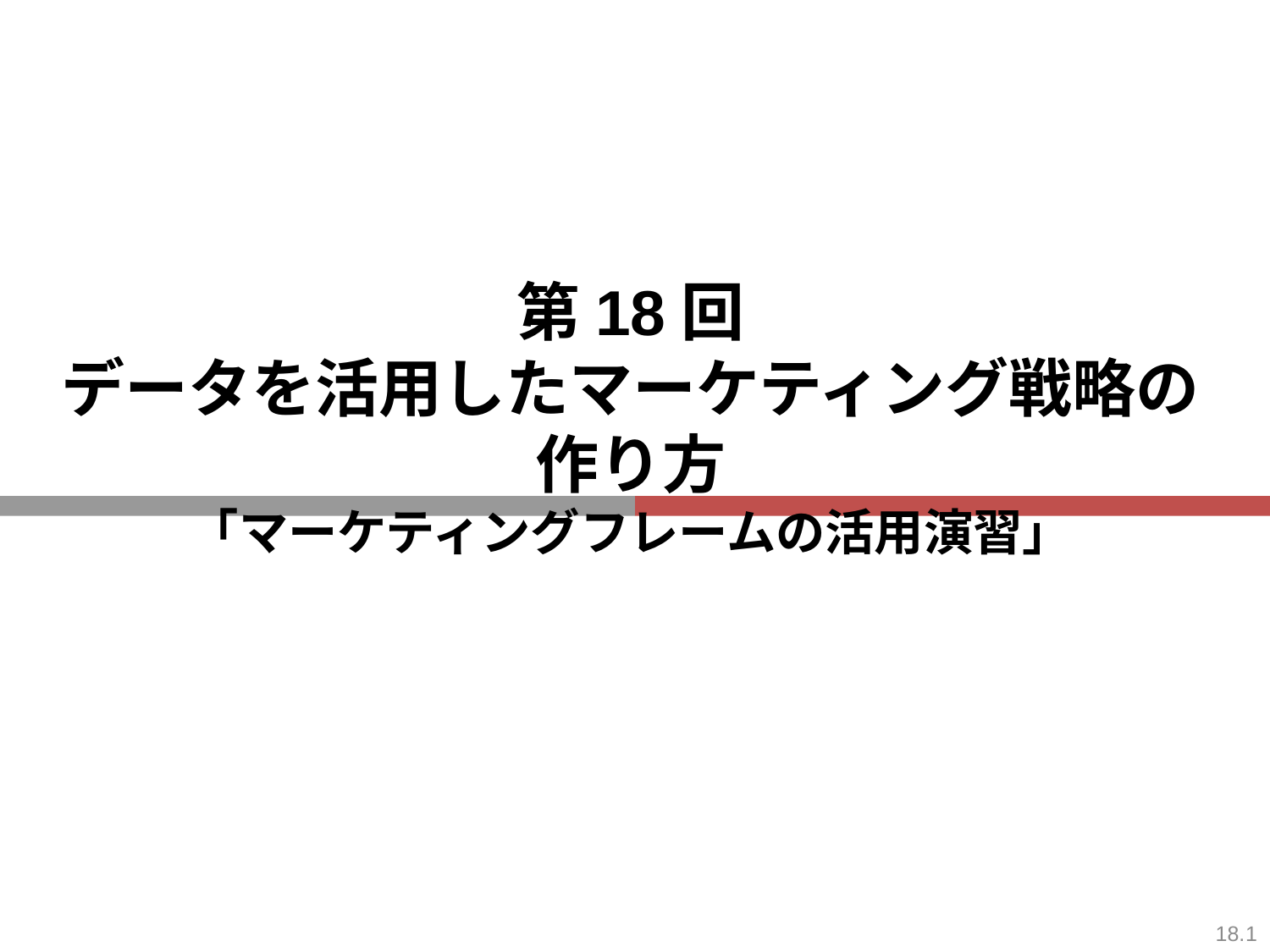

第18回
データを活用したマーケティング戦略の作り方
「マーケティングフレームの活用演習」
1